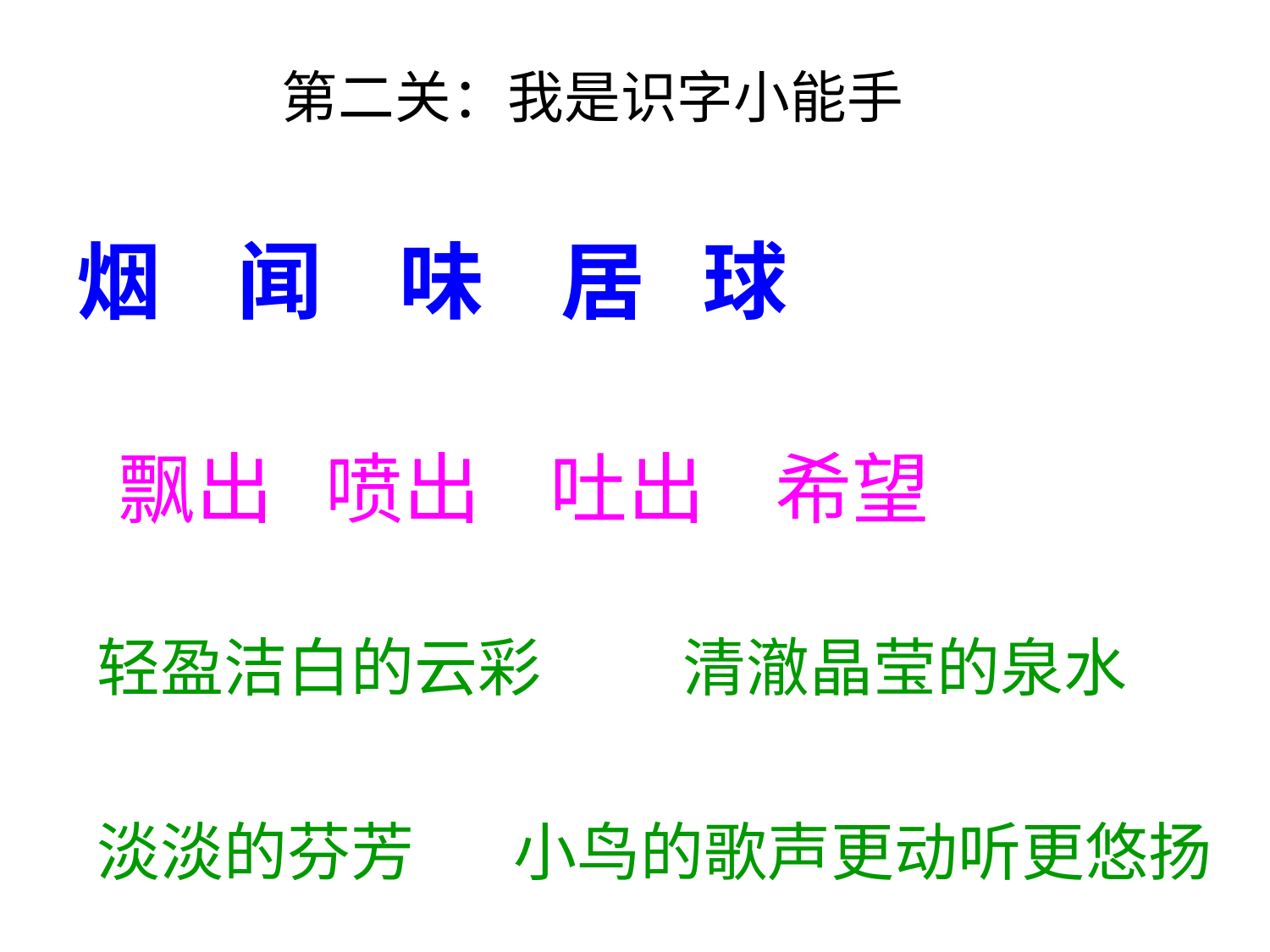

# 第二关：我是识字小能手
烟    闻    味    居   球
飘出   喷出    吐出    希望
轻盈洁白的云彩          清澈晶莹的泉水
淡淡的芬芳       小鸟的歌声更动听更悠扬